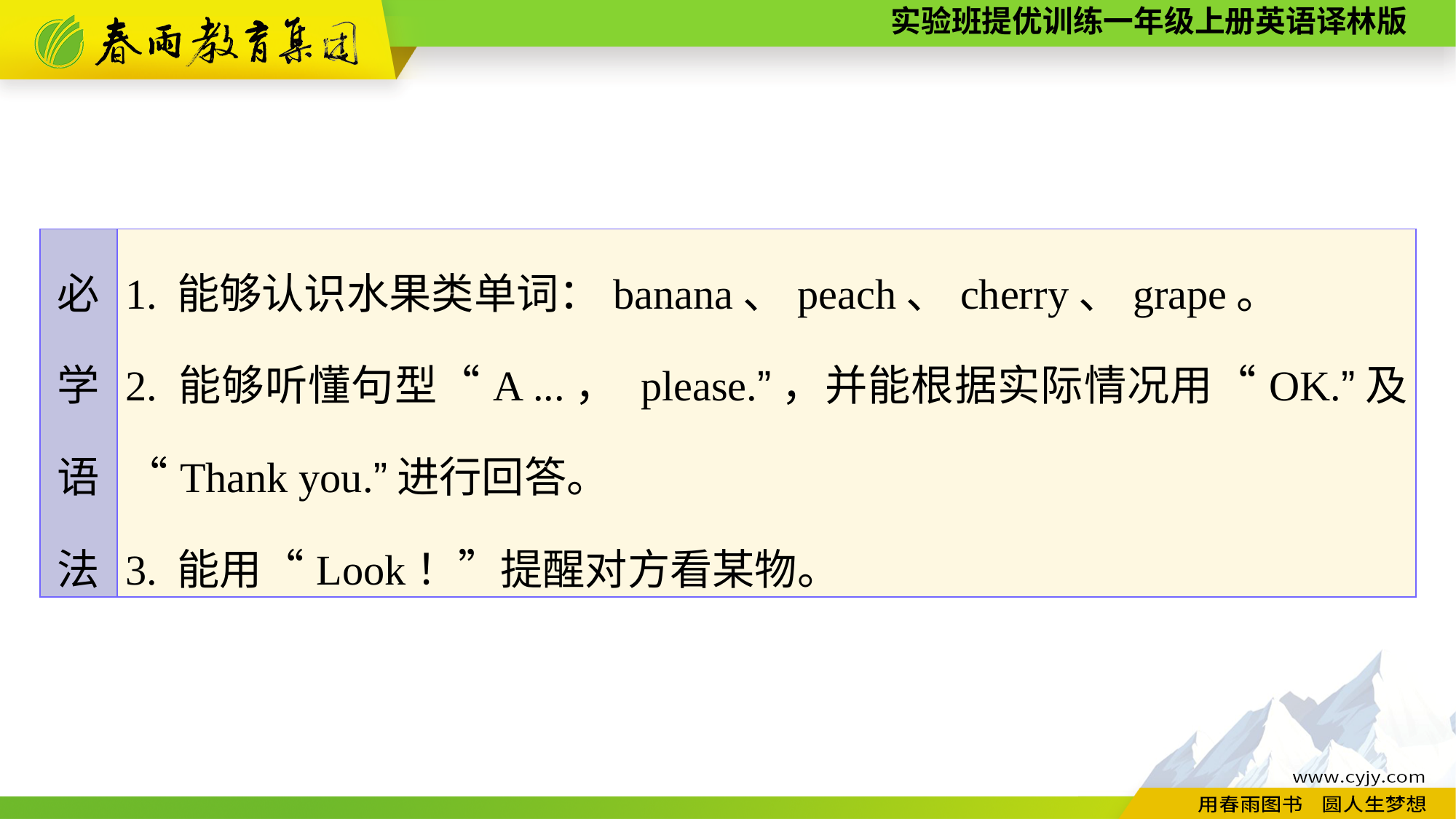

| 必 学 语 法 | 1. 能够认识水果类单词：banana、peach、cherry、grape。 2. 能够听懂句型“A ...， please.”，并能根据实际情况用“OK.”及“Thank you.”进行回答。 3. 能用“Look！”提醒对方看某物。 |
| --- | --- |